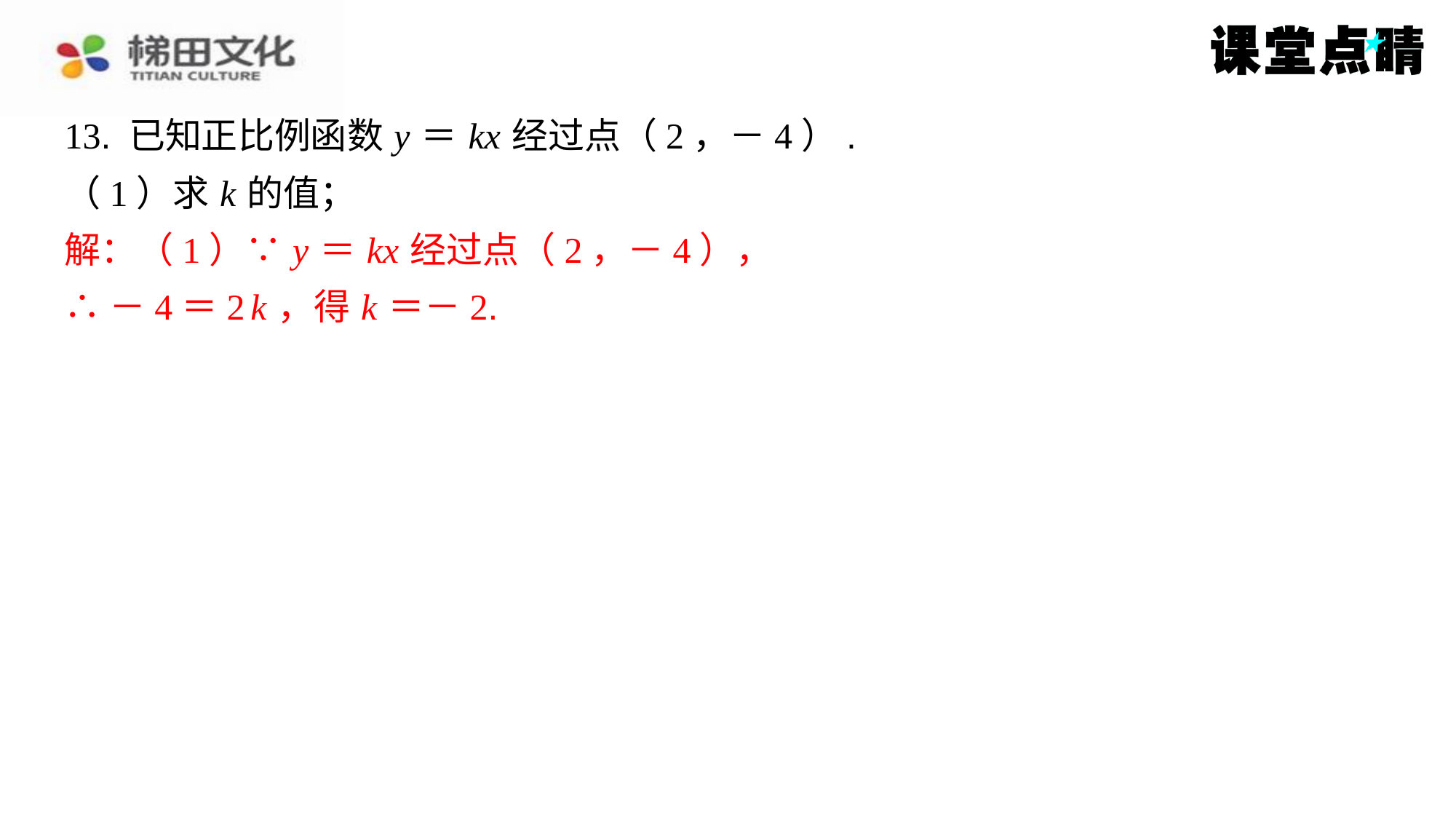

13. 已知正比例函数 y ＝ kx 经过点（2，－4）.
（1）求 k 的值；
解：（1）∵ y ＝ kx 经过点（2，－4），
解：（1）∵ y ＝ kx 经过点（2，－4），
∴－4＝2 k ，得 k ＝－2.
∴－4＝2 k ，得 k ＝－2.